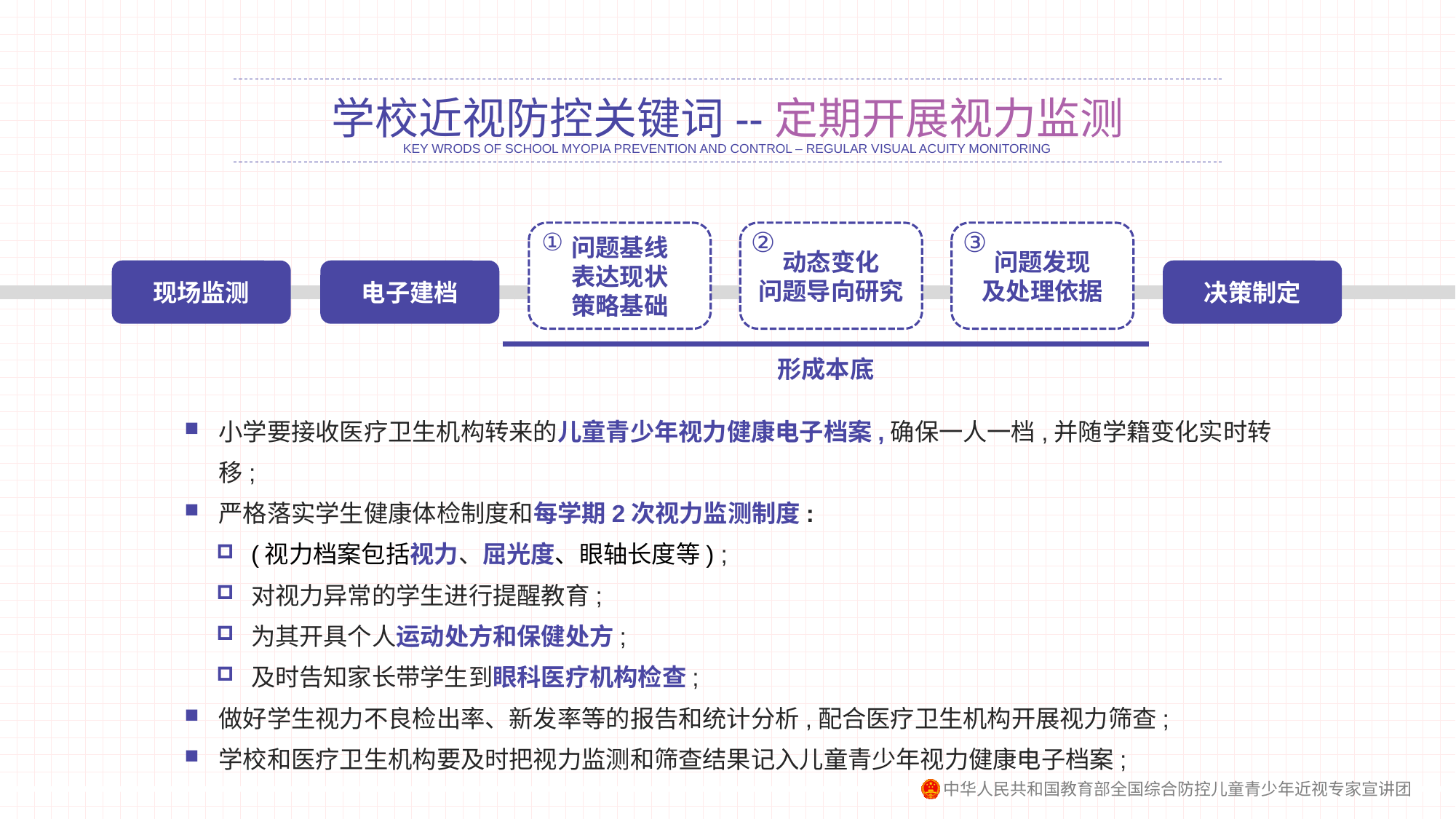

学校近视防控关键词--定期开展视力监测
KEY WRODS OF SCHOOL MYOPIA PREVENTION AND CONTROL – REGULAR VISUAL ACUITY MONITORING
②
③
①
问题基线
表达现状
策略基础
动态变化
问题导向研究
问题发现
及处理依据
现场监测
电子建档
决策制定
形成本底
小学要接收医疗卫生机构转来的儿童青少年视力健康电子档案,确保一人一档,并随学籍变化实时转移;
严格落实学生健康体检制度和每学期2次视力监测制度:
(视力档案包括视力、屈光度、眼轴长度等) ;
对视力异常的学生进行提醒教育;
为其开具个人运动处方和保健处方;
及时告知家长带学生到眼科医疗机构检查;
做好学生视力不良检出率、新发率等的报告和统计分析,配合医疗卫生机构开展视力筛查;
学校和医疗卫生机构要及时把视力监测和筛查结果记入儿童青少年视力健康电子档案;